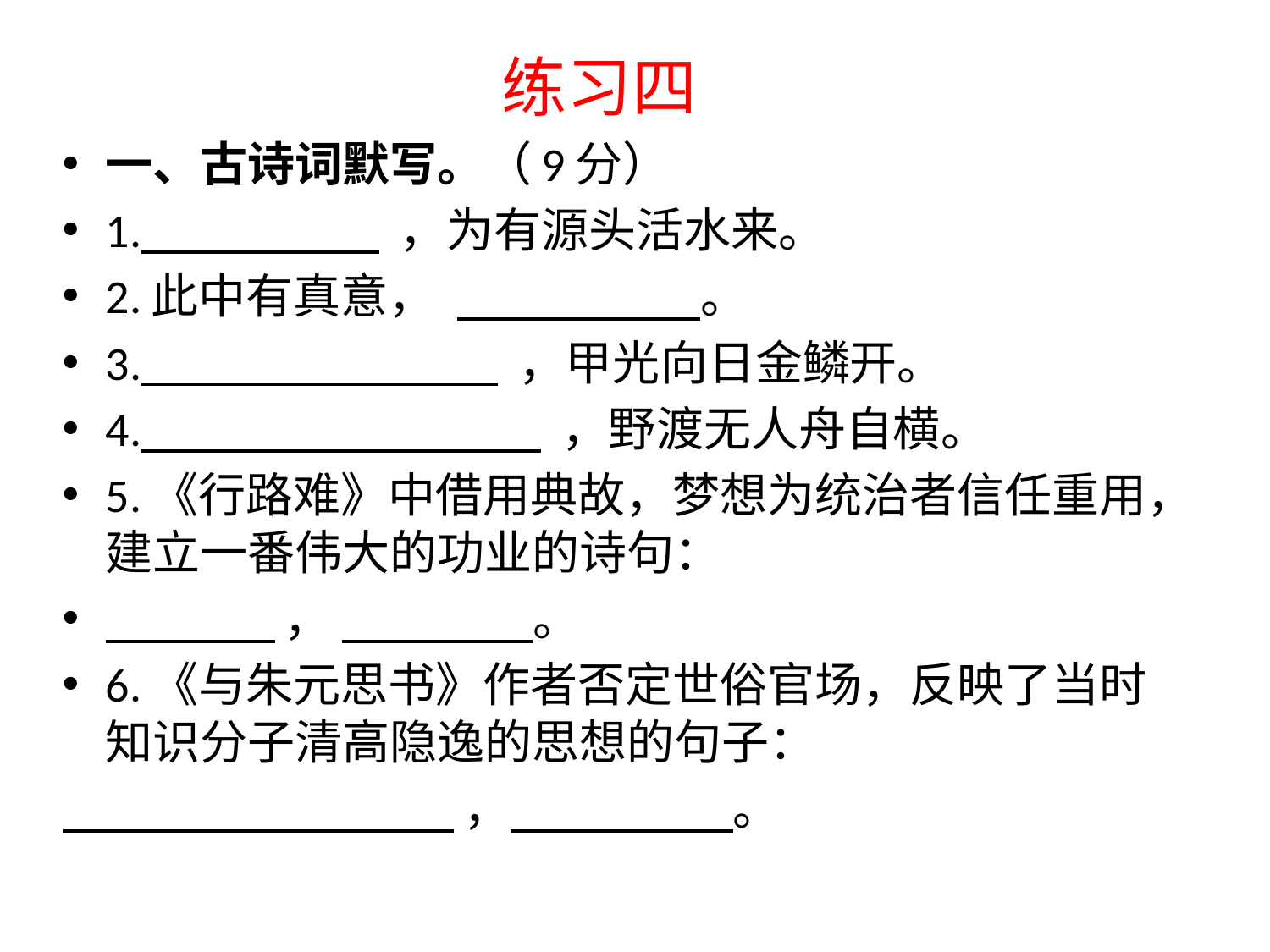

练习四
一、古诗词默写。（9分）
1.                       ，为有源头活水来。
2.此中有真意，                         。
3.                                  ，甲光向日金鳞开。
4.                                      ，野渡无人舟自横。
5.《行路难》中借用典故，梦想为统治者信任重用，建立一番伟大的功业的诗句：
                ，                   。
6.《与朱元思书》作者否定世俗官场，反映了当时知识分子清高隐逸的思想的句子：
                                     ，                     。